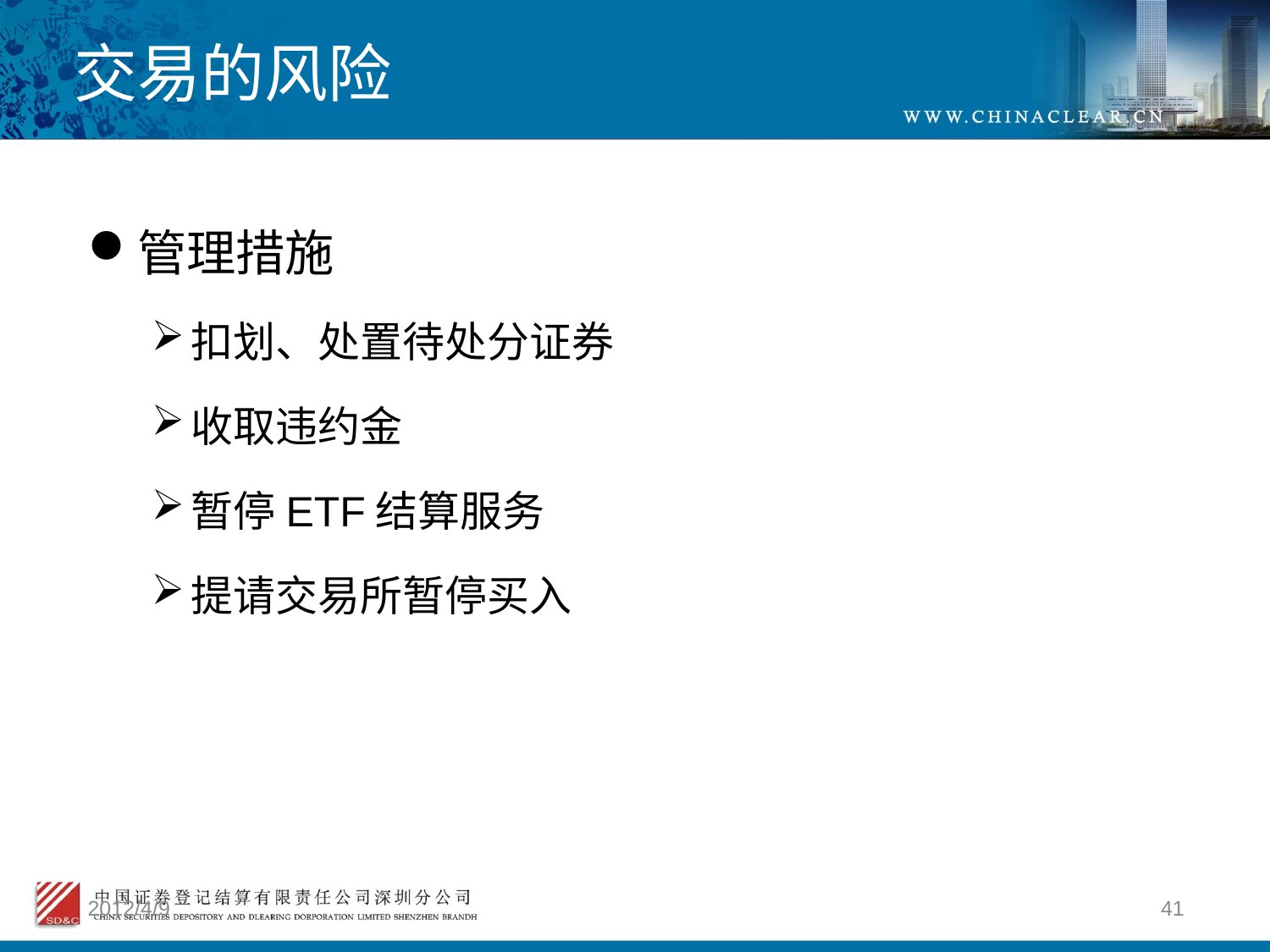

# 交易的风险
管理措施
扣划、处置待处分证券
收取违约金
暂停ETF结算服务
提请交易所暂停买入

2012/4/9
41